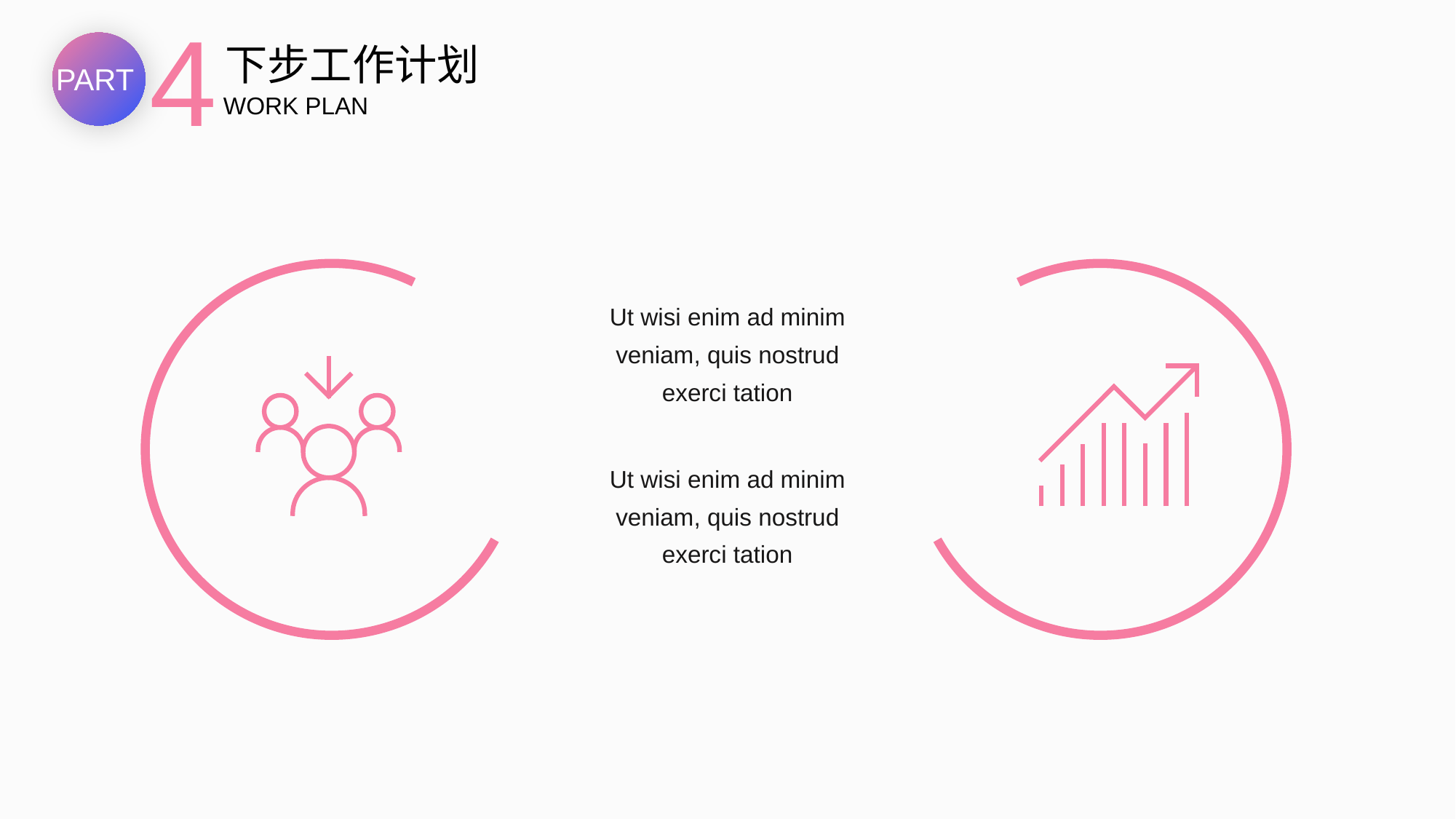

4

下步工作计划
PART
WORK PLAN

Ut wisi enim ad minim veniam, quis nostrud exerci tation

Ut wisi enim ad minim veniam, quis nostrud exerci tation